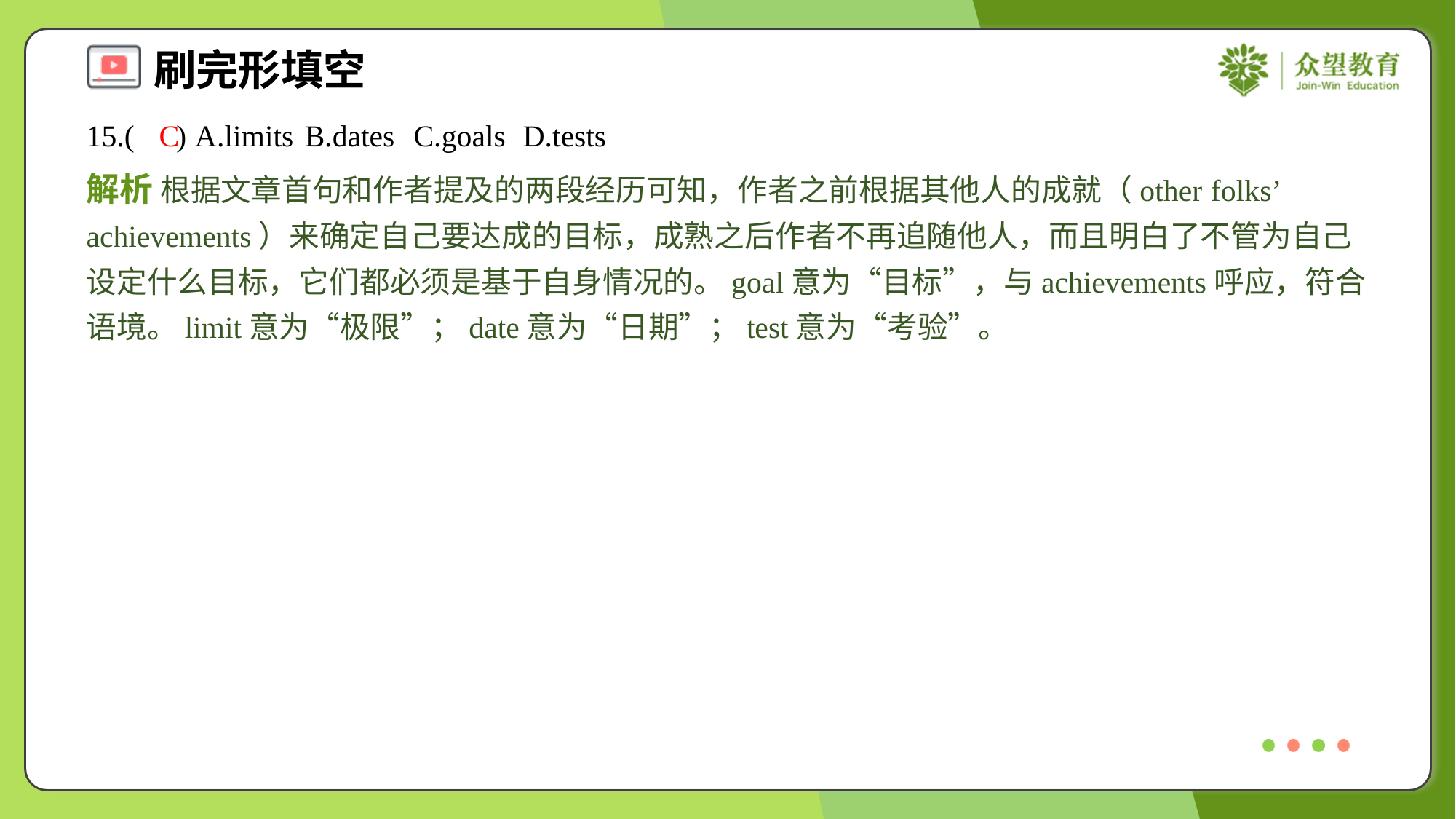

15.(     ) A.limits	B.dates	C.goals	D.tests
C
解析 根据文章首句和作者提及的两段经历可知，作者之前根据其他人的成就（other folks’ achievements）来确定自己要达成的目标，成熟之后作者不再追随他人，而且明白了不管为自己设定什么目标，它们都必须是基于自身情况的。goal意为“目标”，与achievements呼应，符合语境。limit意为“极限”；date意为“日期”；test意为“考验”。